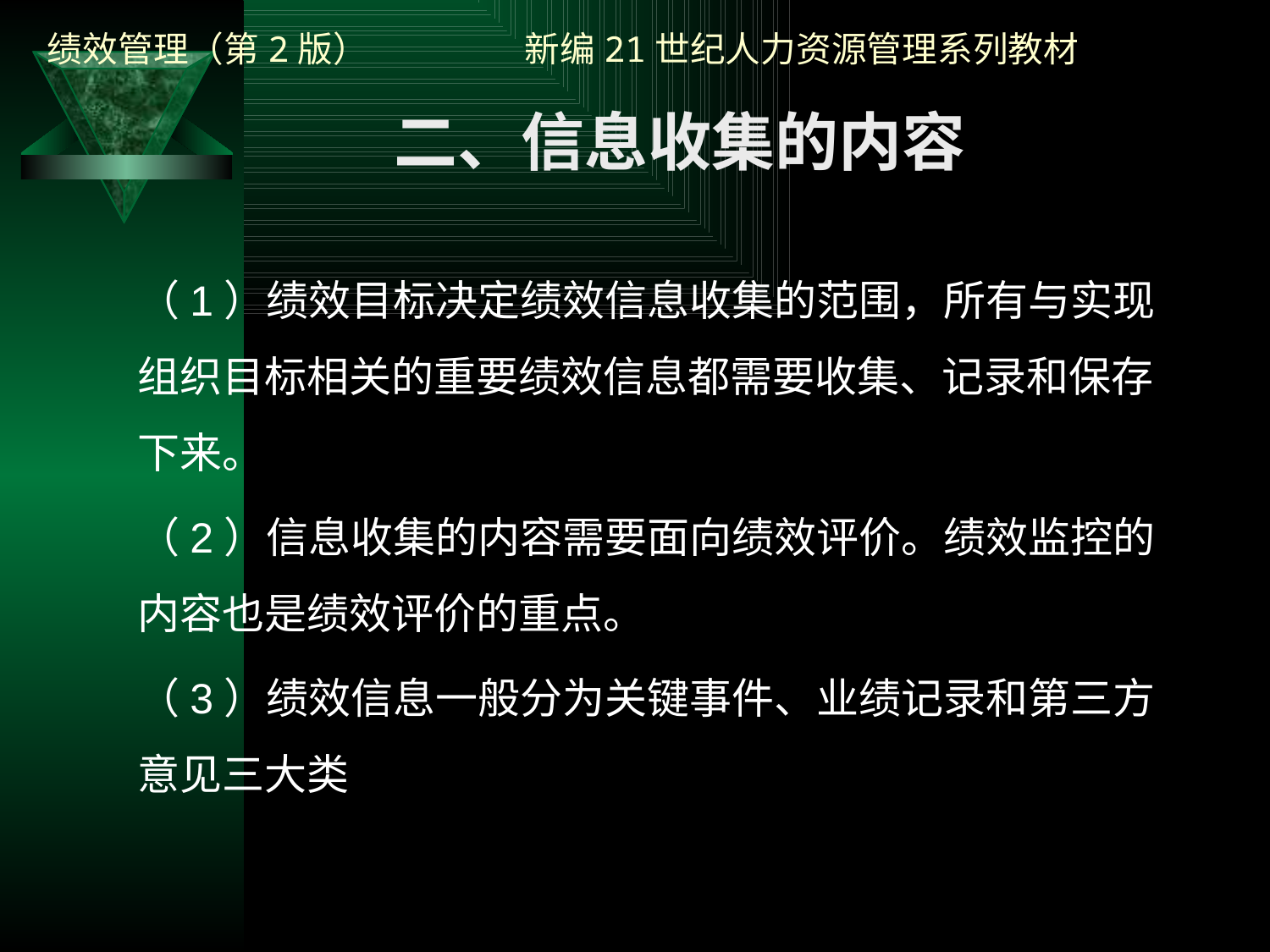

二、信息收集的内容
（1）绩效目标决定绩效信息收集的范围，所有与实现组织目标相关的重要绩效信息都需要收集、记录和保存下来。
（2）信息收集的内容需要面向绩效评价。绩效监控的内容也是绩效评价的重点。
（3）绩效信息一般分为关键事件、业绩记录和第三方意见三大类